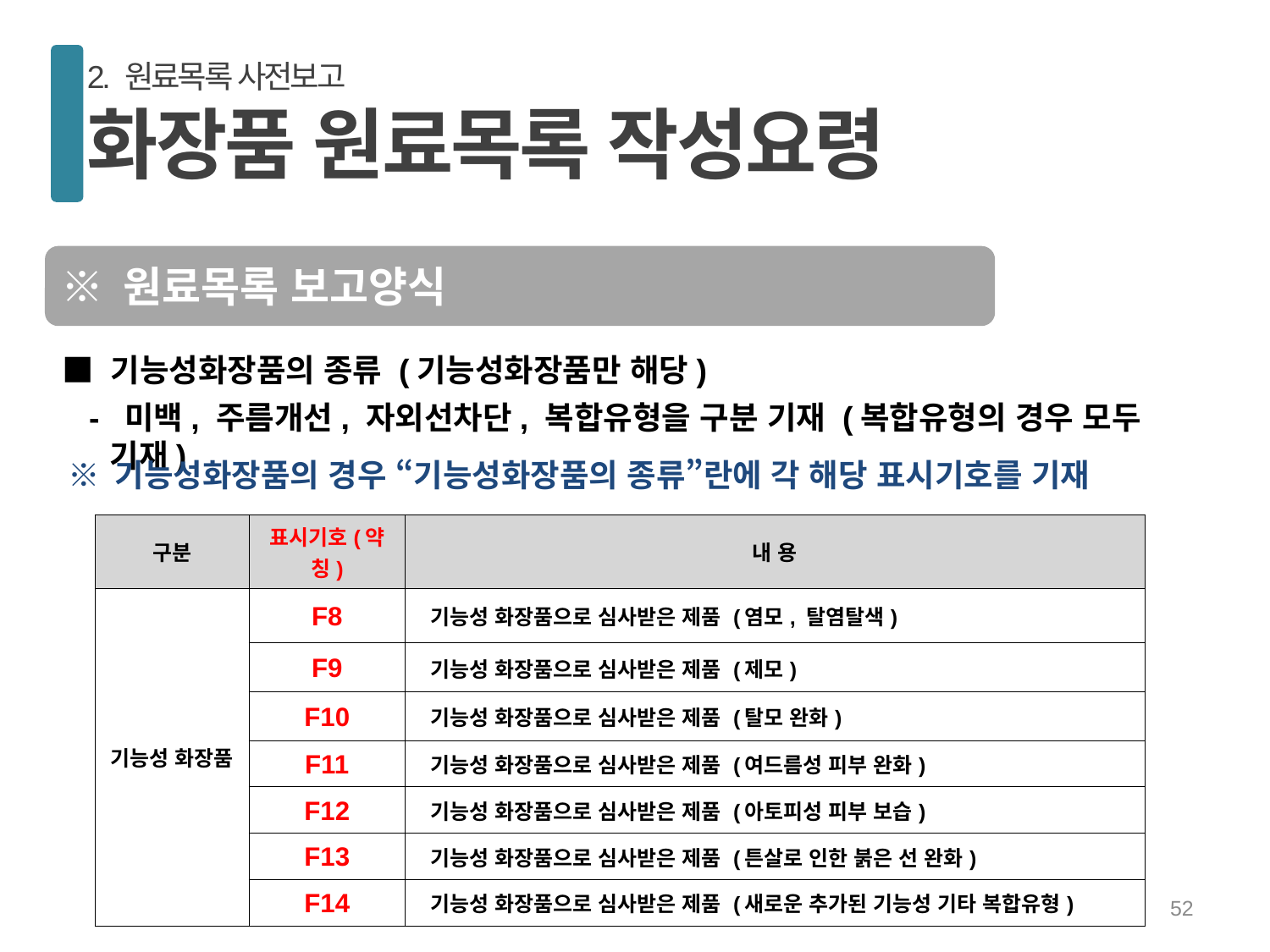

2. 원료목록 사전보고
화장품 원료목록 작성요령
※ 원료목록 보고양식
■ 기능성화장품의 종류 (기능성화장품만 해당)
   -  미백, 주름개선, 자외선차단, 복합유형을 구분 기재 (복합유형의 경우 모두 기재)
 ※ 기능성화장품의 경우 “기능성화장품의 종류”란에 각 해당 표시기호를 기재
| 구분 | 표시기호(약칭) | 내 용 |
| --- | --- | --- |
| 기능성 화장품 | F8 | 기능성 화장품으로 심사받은 제품 (염모, 탈염탈색) |
|  | F9 | 기능성 화장품으로 심사받은 제품 (제모) |
|  | F10 | 기능성 화장품으로 심사받은 제품 (탈모 완화) |
|  | F11 | 기능성 화장품으로 심사받은 제품 (여드름성 피부 완화) |
|  | F12 | 기능성 화장품으로 심사받은 제품 (아토피성 피부 보습) |
|  | F13 | 기능성 화장품으로 심사받은 제품 (튼살로 인한 붉은 선 완화) |
|  | F14 | 기능성 화장품으로 심사받은 제품 (새로운 추가된 기능성 기타 복합유형) |
52